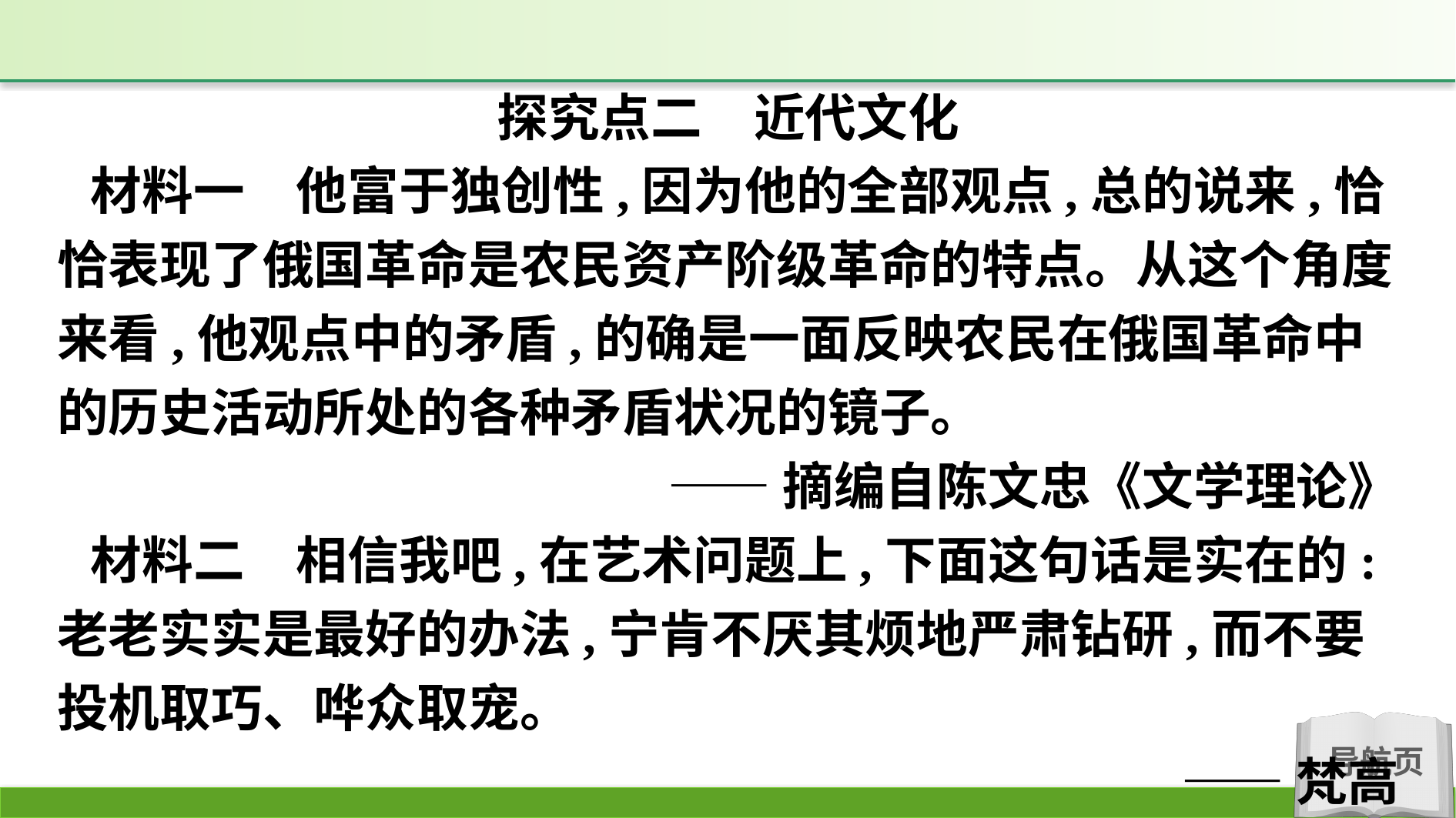

探究点二　近代文化
材料一　他富于独创性,因为他的全部观点,总的说来,恰恰表现了俄国革命是农民资产阶级革命的特点。从这个角度来看,他观点中的矛盾,的确是一面反映农民在俄国革命中的历史活动所处的各种矛盾状况的镜子。
——摘编自陈文忠《文学理论》
材料二　相信我吧,在艺术问题上,下面这句话是实在的:老老实实是最好的办法,宁肯不厌其烦地严肃钻研,而不要投机取巧、哗众取宠。
——梵高